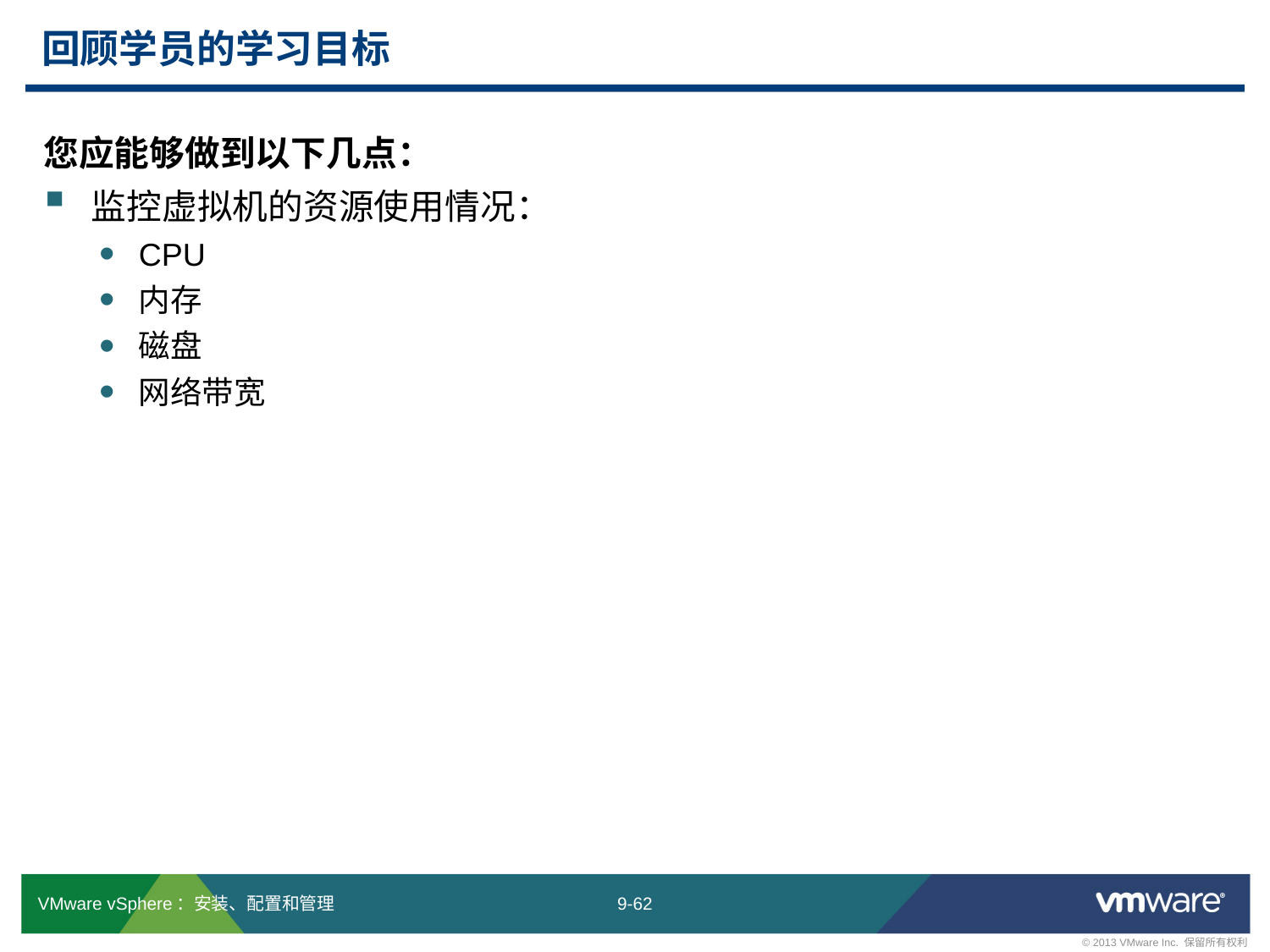

# 回顾学员的学习目标
您应能够做到以下几点：
监控虚拟机的资源使用情况：
CPU
内存
磁盘
网络带宽